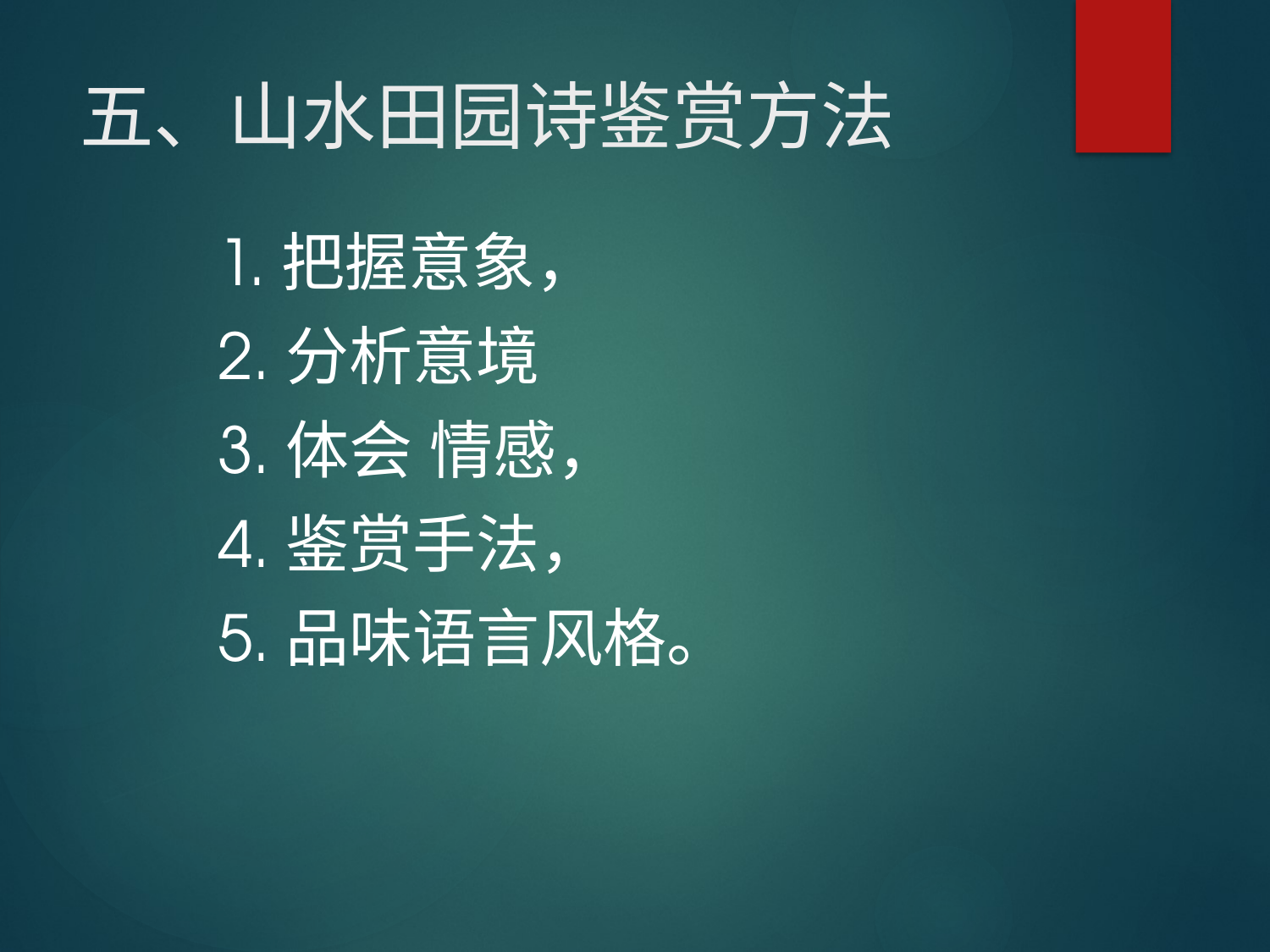

# 五、山水田园诗鉴赏方法
1.把握意象，
2.分析意境
3.体会 情感，
4.鉴赏手法，
5.品味语言风格。